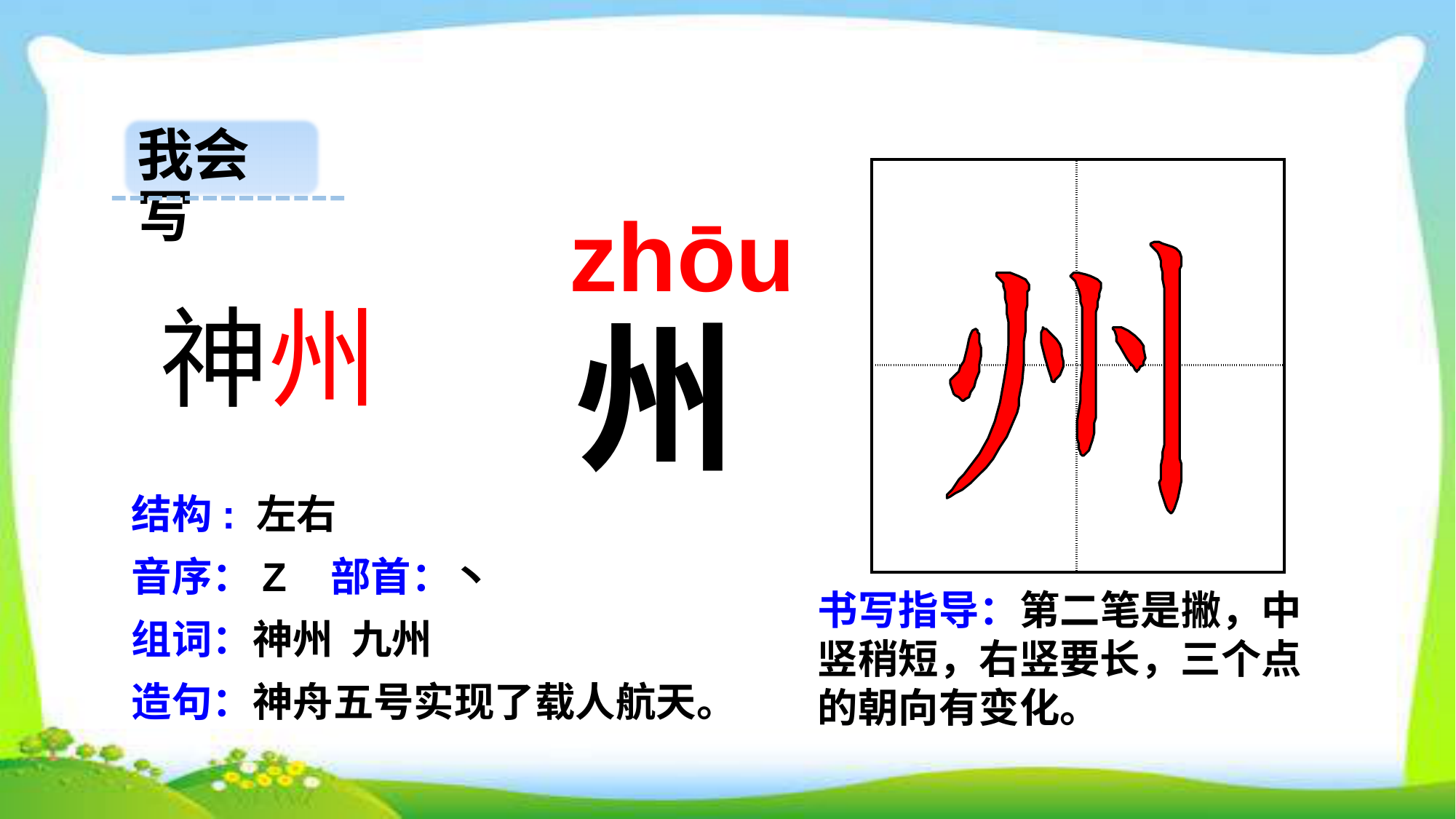

我会写

|  |  |
| --- | --- |
|  |  |
 zhōu

神州
州

结构: 左右
音序：Z   部首：丶
书写指导：第二笔是撇，中竖稍短，右竖要长，三个点的朝向有变化。
组词：神州  九州
造句：神舟五号实现了载人航天。